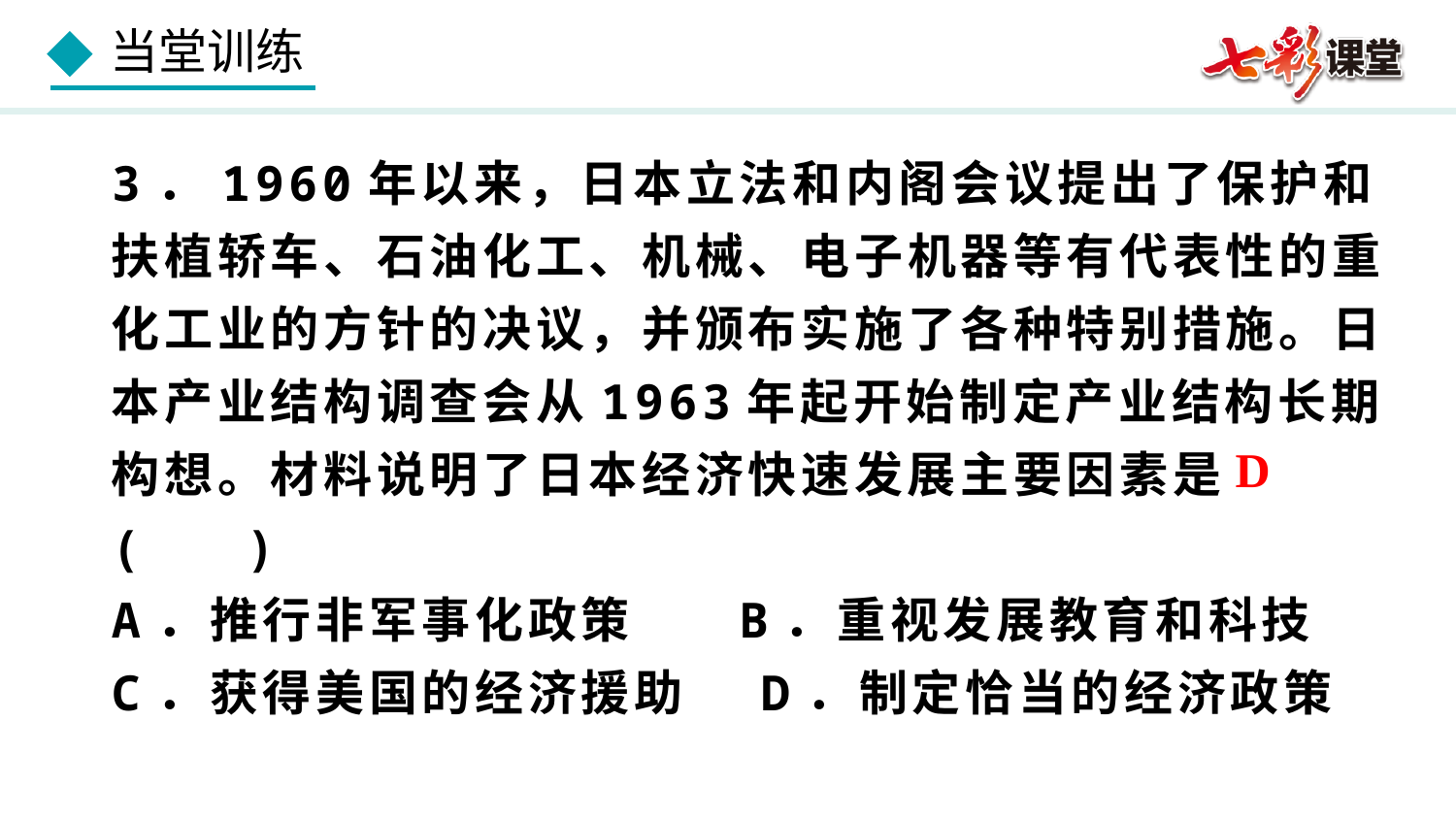

3．1960年以来，日本立法和内阁会议提出了保护和扶植轿车、石油化工、机械、电子机器等有代表性的重化工业的方针的决议，并颁布实施了各种特别措施。日本产业结构调查会从1963年起开始制定产业结构长期构想。材料说明了日本经济快速发展主要因素是(   )
A．推行非军事化政策      B．重视发展教育和科技
C．获得美国的经济援助    D．制定恰当的经济政策
D